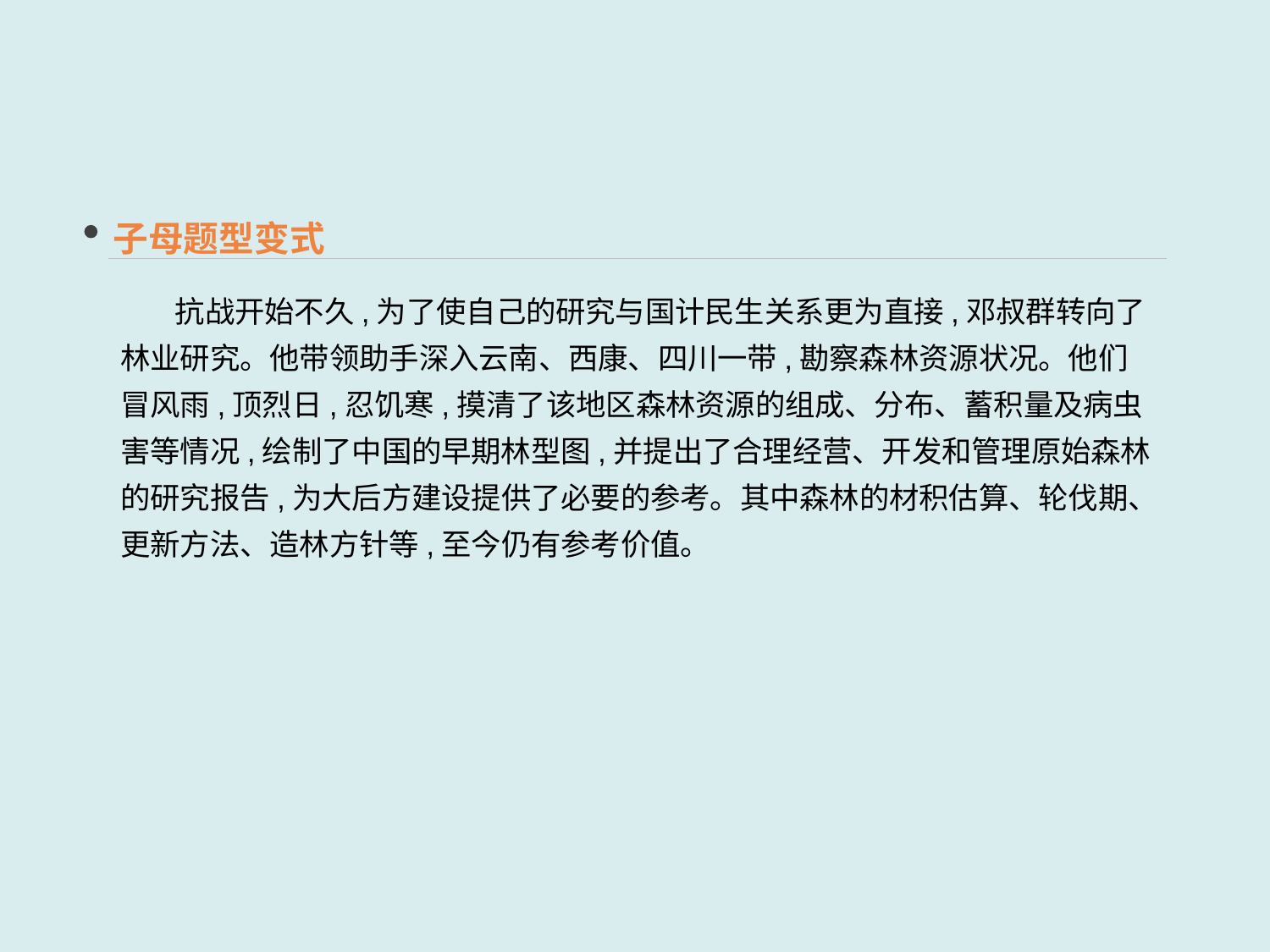

子母题型变式

       抗战开始不久,为了使自己的研究与国计民生关系更为直接,邓叔群转向了林业研究。他带领助手深入云南、西康、四川一带,勘察森林资源状况。他们冒风雨,顶烈日,忍饥寒,摸清了该地区森林资源的组成、分布、蓄积量及病虫害等情况,绘制了中国的早期林型图,并提出了合理经营、开发和管理原始森林的研究报告,为大后方建设提供了必要的参考。其中森林的材积估算、轮伐期、更新方法、造林方针等,至今仍有参考价值。